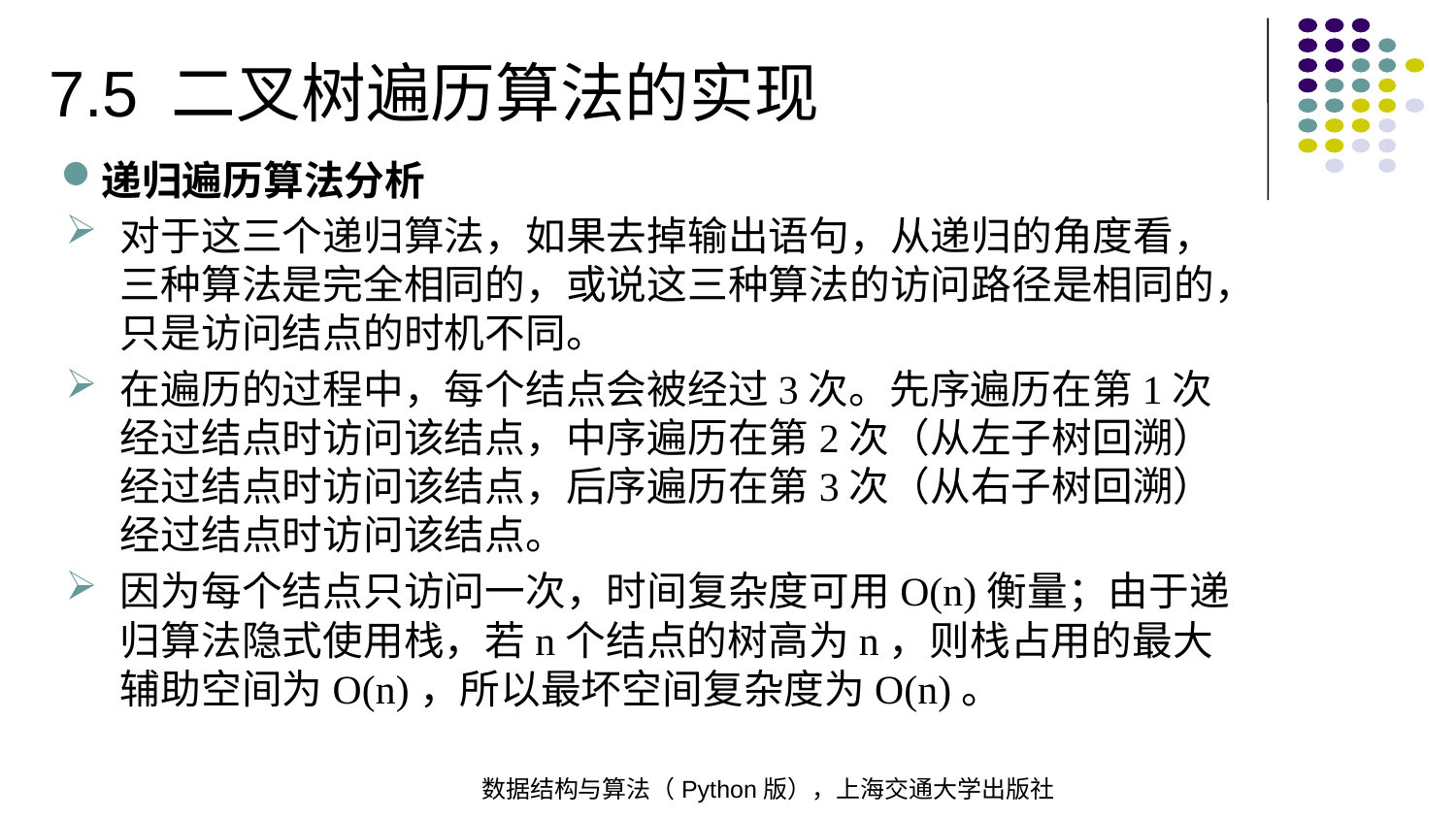

7.5 二叉树遍历算法的实现
递归遍历算法分析
对于这三个递归算法，如果去掉输出语句，从递归的角度看，三种算法是完全相同的，或说这三种算法的访问路径是相同的，只是访问结点的时机不同。
在遍历的过程中，每个结点会被经过3次。先序遍历在第1次经过结点时访问该结点，中序遍历在第2次（从左子树回溯）经过结点时访问该结点，后序遍历在第3次（从右子树回溯）经过结点时访问该结点。
因为每个结点只访问一次，时间复杂度可用O(n)衡量；由于递归算法隐式使用栈，若n个结点的树高为n，则栈占用的最大辅助空间为O(n)，所以最坏空间复杂度为O(n)。